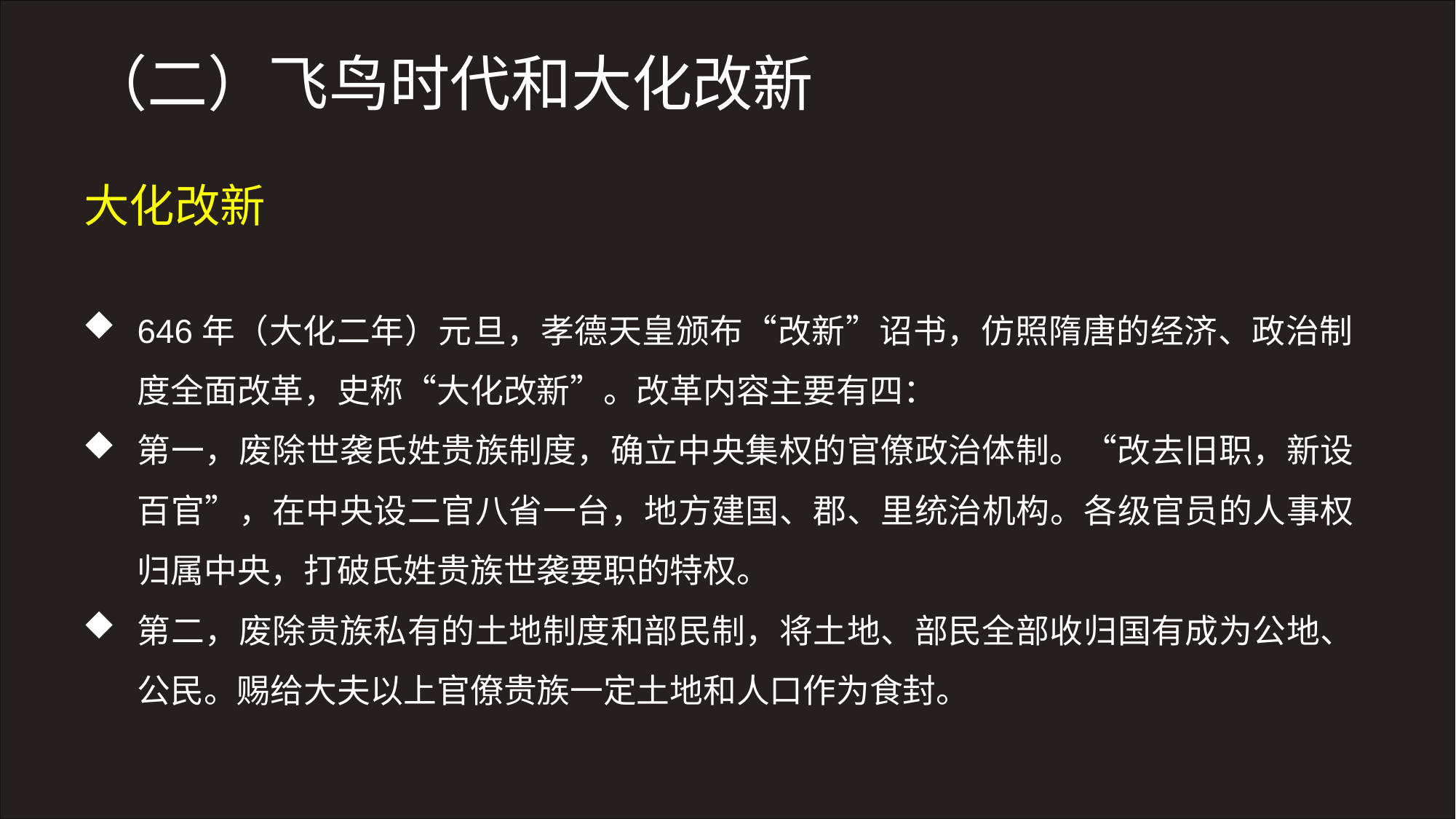

（二）飞鸟时代和大化改新
大化改新
646年（大化二年）元旦，孝德天皇颁布“改新”诏书，仿照隋唐的经济、政治制度全面改革，史称“大化改新”。改革内容主要有四：
第一，废除世袭氏姓贵族制度，确立中央集权的官僚政治体制。“改去旧职，新设百官”，在中央设二官八省一台，地方建国、郡、里统治机构。各级官员的人事权归属中央，打破氏姓贵族世袭要职的特权。
第二，废除贵族私有的土地制度和部民制，将土地、部民全部收归国有成为公地、公民。赐给大夫以上官僚贵族一定土地和人口作为食封。